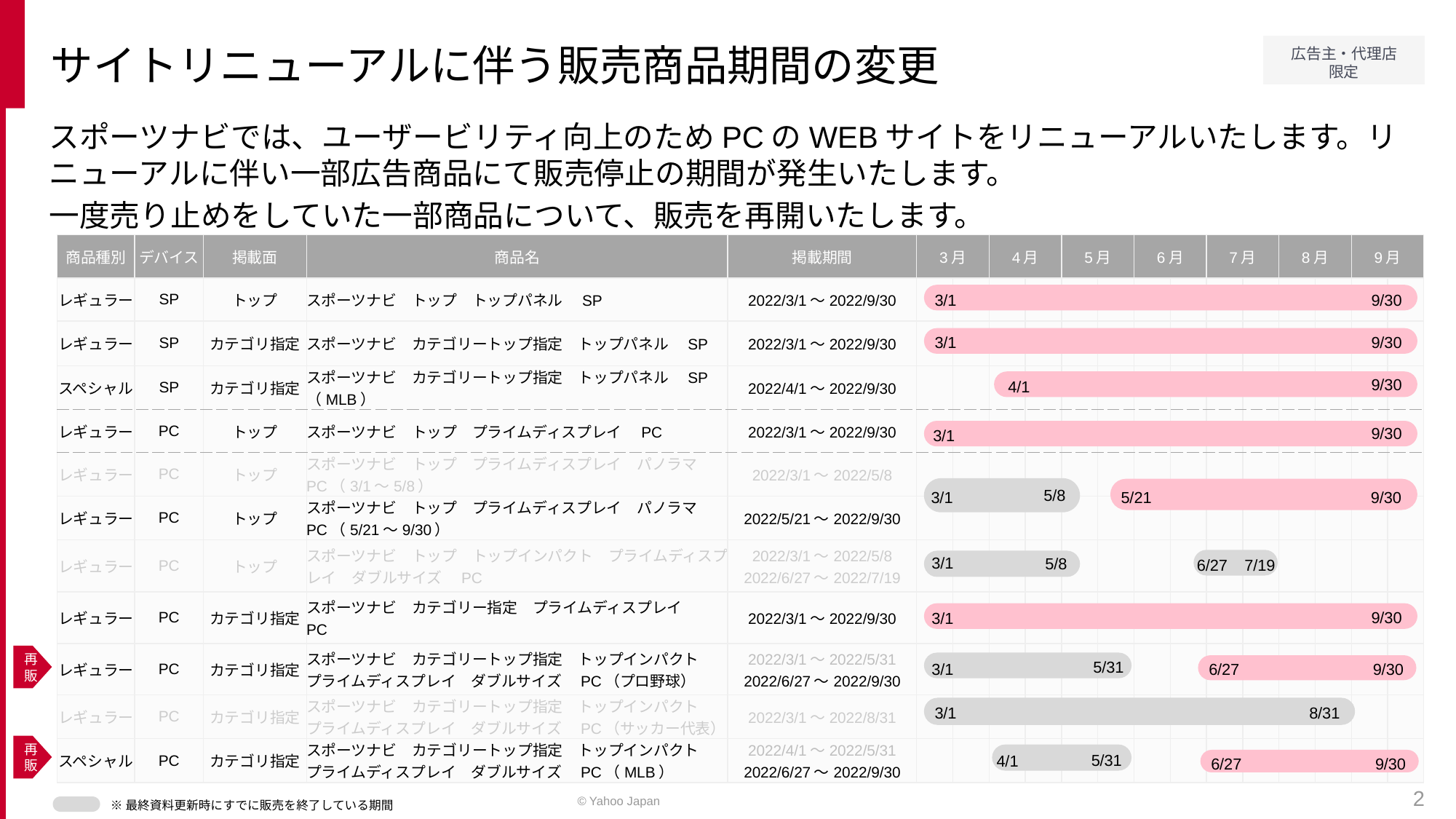

サイトリニューアルに伴う販売商品期間の変更
スポーツナビでは、ユーザービリティ向上のためPCのWEBサイトをリニューアルいたします。リニューアルに伴い一部広告商品にて販売停止の期間が発生いたします。
一度売り止めをしていた一部商品について、販売を再開いたします。

| 商品種別 | デバイス | 掲載面 | 商品名 | 掲載期間 | 3月 |  | 4月 |  | 5月 |  | 6月 |  | 7月 |  | 8月 |  | 9月 |  |
| --- | --- | --- | --- | --- | --- | --- | --- | --- | --- | --- | --- | --- | --- | --- | --- | --- | --- | --- |
| レギュラー | SP | トップ | スポーツナビ　トップ　トップパネル　SP | 2022/3/1～2022/9/30 |  |  |  |  |  |  |  |  |  |  |  |  |  |  |
| レギュラー | SP | カテゴリ指定 | スポーツナビ　カテゴリートップ指定　トップパネル　SP | 2022/3/1～2022/9/30 |  |  |  |  |  |  |  |  |  |  |  |  |  |  |
| スペシャル | SP | カテゴリ指定 | スポーツナビ　カテゴリートップ指定　トップパネル　SP（MLB） | 2022/4/1～2022/9/30 |  |  |  |  |  |  |  |  |  |  |  |  |  |  |
| レギュラー | PC | トップ | スポーツナビ　トップ　プライムディスプレイ　PC | 2022/3/1～2022/9/30 |  |  |  |  |  |  |  |  |  |  |  |  |  |  |
| レギュラー | PC | トップ | スポーツナビ　トップ　プライムディスプレイ　パノラマ　PC（3/1～5/8） | 2022/3/1～2022/5/8 |  |  |  |  |  |  |  |  |  |  |  |  |  |  |
| レギュラー | PC | トップ | スポーツナビ　トップ　プライムディスプレイ　パノラマ　PC（5/21～9/30） | 2022/5/21～2022/9/30 |  |  |  |  |  |  |  |  |  |  |  |  |  |  |
| レギュラー | PC | トップ | スポーツナビ　トップ　トップインパクト　プライムディスプレイ　ダブルサイズ　PC | 2022/3/1～2022/5/8 2022/6/27～2022/7/19 |  |  |  |  |  |  |  |  |  |  |  |  |  |  |
| レギュラー | PC | カテゴリ指定 | スポーツナビ　カテゴリー指定　プライムディスプレイ　PC | 2022/3/1～2022/9/30 |  |  |  |  |  |  |  |  |  |  |  |  |  |  |
| レギュラー | PC | カテゴリ指定 | スポーツナビ　カテゴリートップ指定　トップインパクト　プライムディスプレイ　ダブルサイズ　PC（プロ野球） | 2022/3/1～2022/5/31 2022/6/27～2022/9/30 |  |  |  |  |  |  |  |  |  |  |  |  |  |  |
| レギュラー | PC | カテゴリ指定 | スポーツナビ　カテゴリートップ指定　トップインパクト　プライムディスプレイ　ダブルサイズ　PC（サッカー代表） | 2022/3/1～2022/8/31 |  |  |  |  |  |  |  |  |  |  |  |  |  |  |
| スペシャル | PC | カテゴリ指定 | スポーツナビ　カテゴリートップ指定　トップインパクト　プライムディスプレイ　ダブルサイズ　PC（MLB） | 2022/4/1～2022/5/31 2022/6/27～2022/9/30 |  |  |  |  |  |  |  |  |  |  |  |  |  |  |
9/30

3/1
9/30
3/1

9/30
4/1

9/30
3/1

5/8
5/21
9/30
3/1
3/1

5/8
6/27
7/19

9/30
3/1

再販
5/31

3/1
6/27
9/30

3/1
8/31

再販

5/31
4/1
6/27
9/30

2
※最終資料更新時にすでに販売を終了している期間